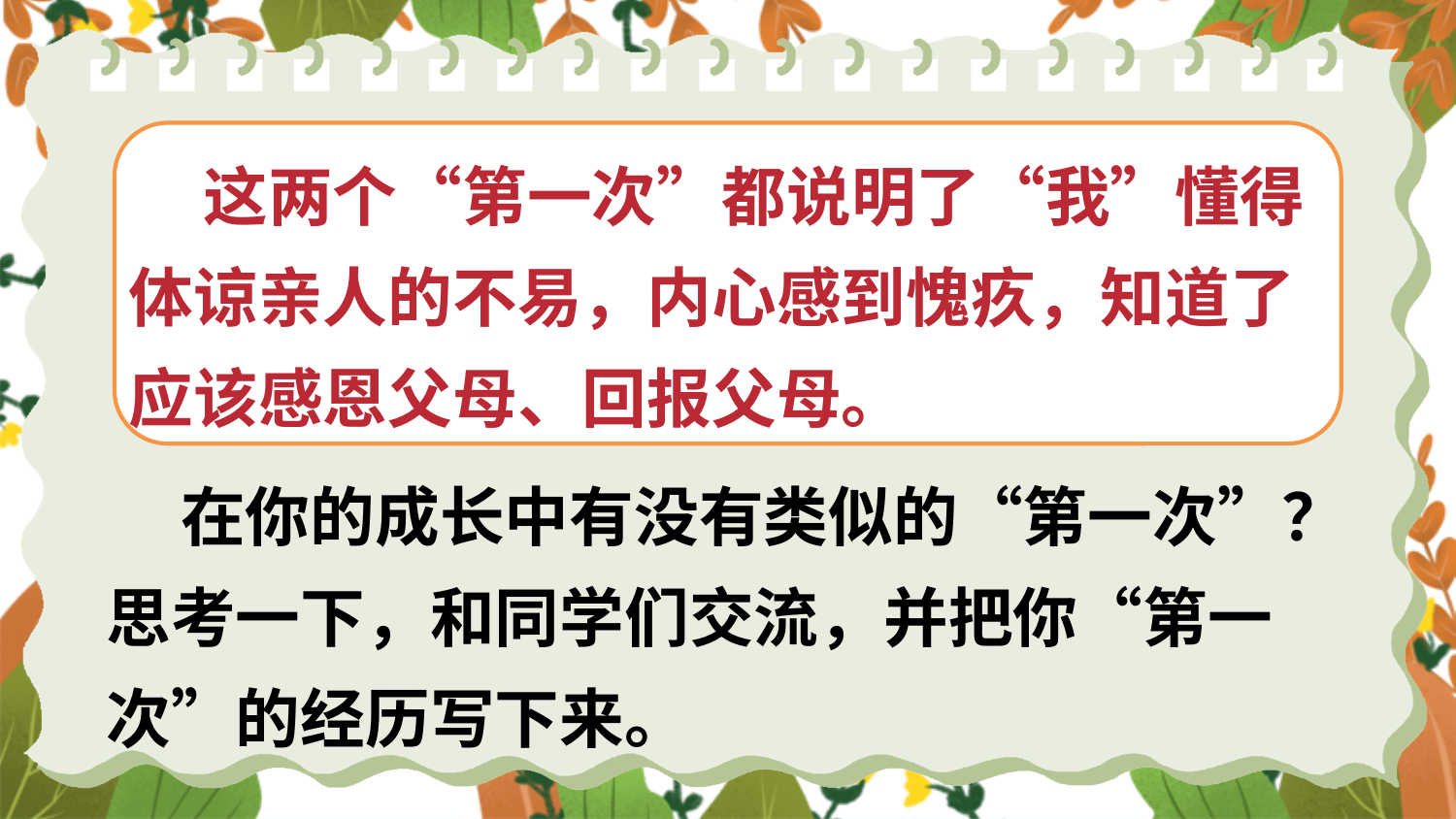

这两个“第一次”都说明了“我”懂得体谅亲人的不易，内心感到愧疚，知道了应该感恩父母、回报父母。
    在你的成长中有没有类似的“第一次”？思考一下，和同学们交流，并把你“第一次”的经历写下来。